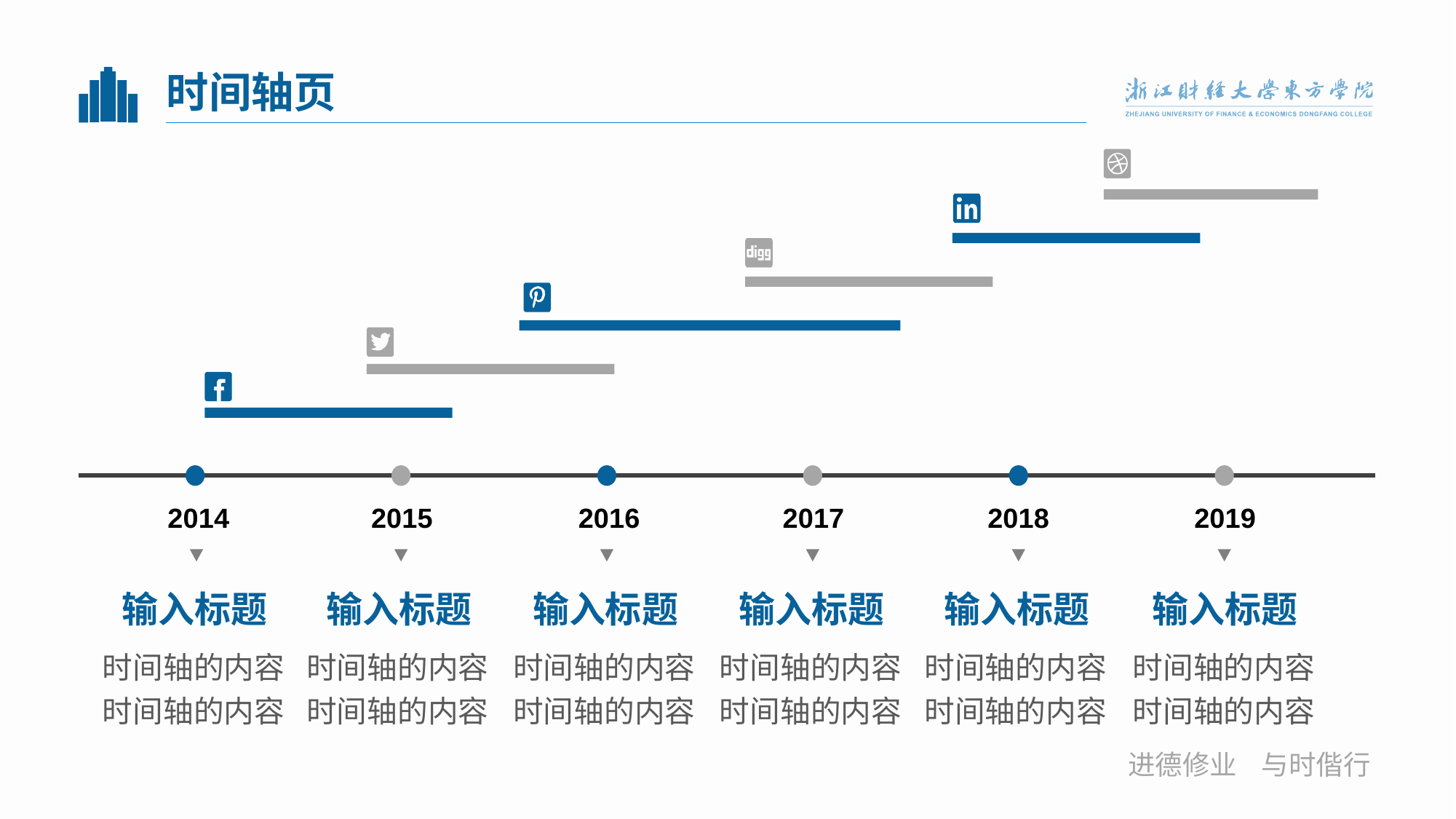

# 时间轴页

2014
2015
2016
2017
2018
2019

输入标题
输入标题
输入标题
输入标题
输入标题
输入标题
时间轴的内容时间轴的内容
时间轴的内容时间轴的内容
时间轴的内容时间轴的内容
时间轴的内容时间轴的内容
时间轴的内容时间轴的内容
时间轴的内容时间轴的内容